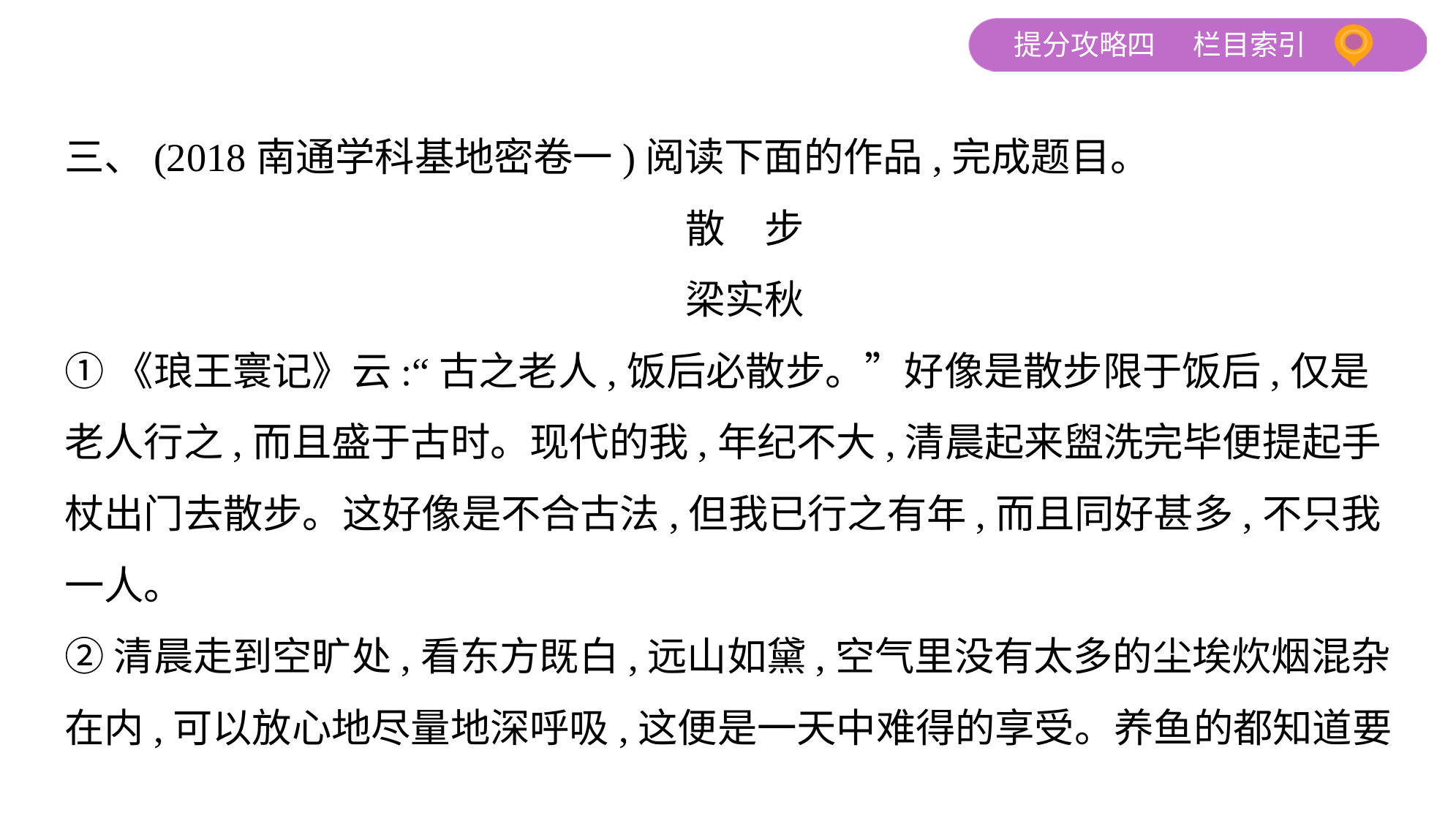

三、(2018南通学科基地密卷一)阅读下面的作品,完成题目。
散　步
梁实秋
①《琅王寰记》云:“古之老人,饭后必散步。”好像是散步限于饭后,仅是
老人行之,而且盛于古时。现代的我,年纪不大,清晨起来盥洗完毕便提起手
杖出门去散步。这好像是不合古法,但我已行之有年,而且同好甚多,不只我
一人。
②清晨走到空旷处,看东方既白,远山如黛,空气里没有太多的尘埃炊烟混杂
在内,可以放心地尽量地深呼吸,这便是一天中难得的享受。养鱼的都知道要